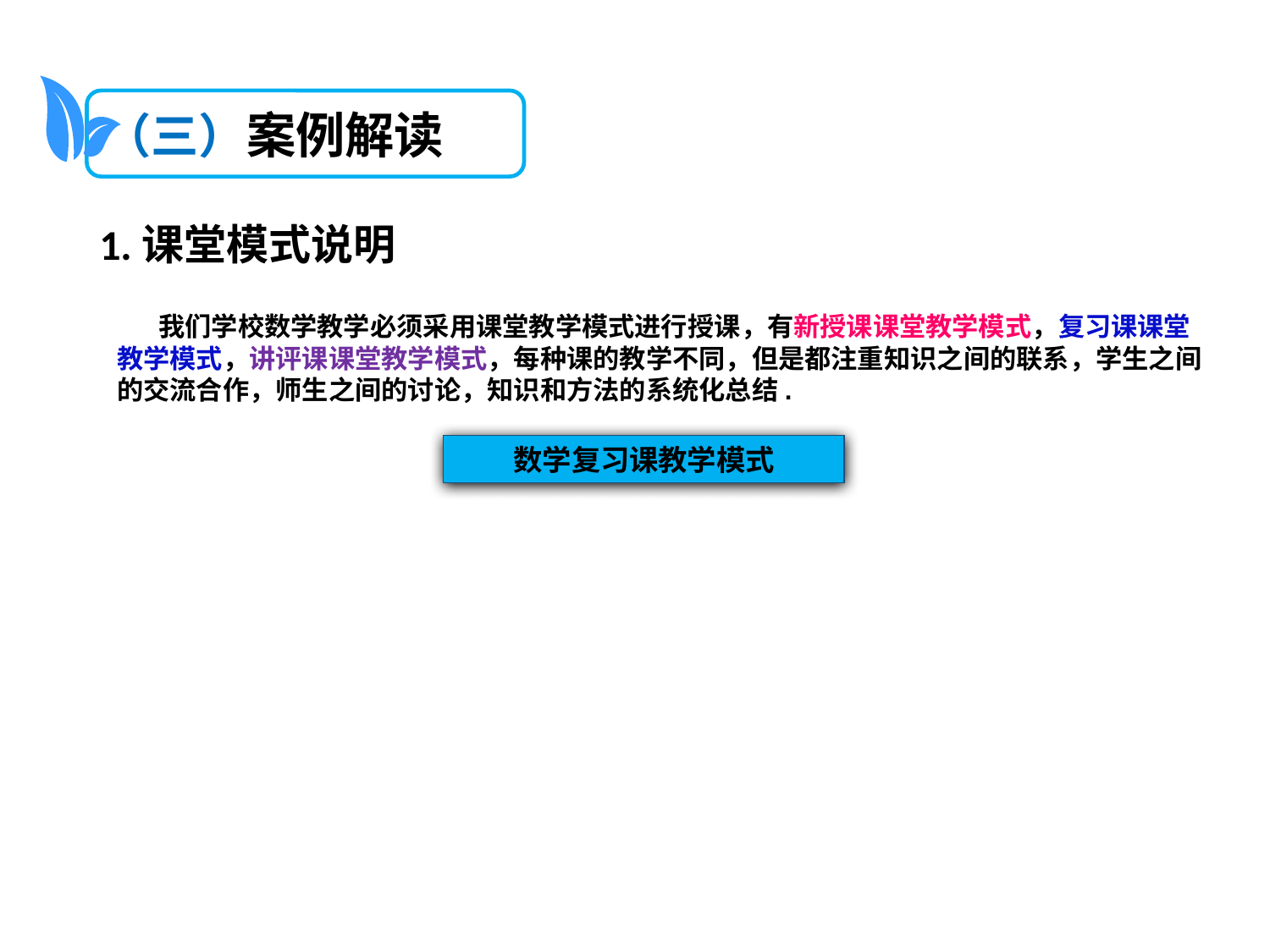

（三）案例解读
1.课堂模式说明

      我们学校数学教学必须采用课堂教学模式进行授课，有新授课课堂教学模式，复习课课堂教学模式，讲评课课堂教学模式，每种课的教学不同，但是都注重知识之间的联系，学生之间的交流合作，师生之间的讨论，知识和方法的系统化总结.
数学复习课教学模式
教学过程
创设情境
提出问题
感悟情境
思维定向
创设情境
知识系统化
归纳整理
诱导、梳理
双基测试
自评查因
评价、指导
方法导引
应用探究
问题变式
总结提升
归纳总结
体验成功
激励评价
巩固延伸
巩固提高
提炼升华

学生活动
教师活动